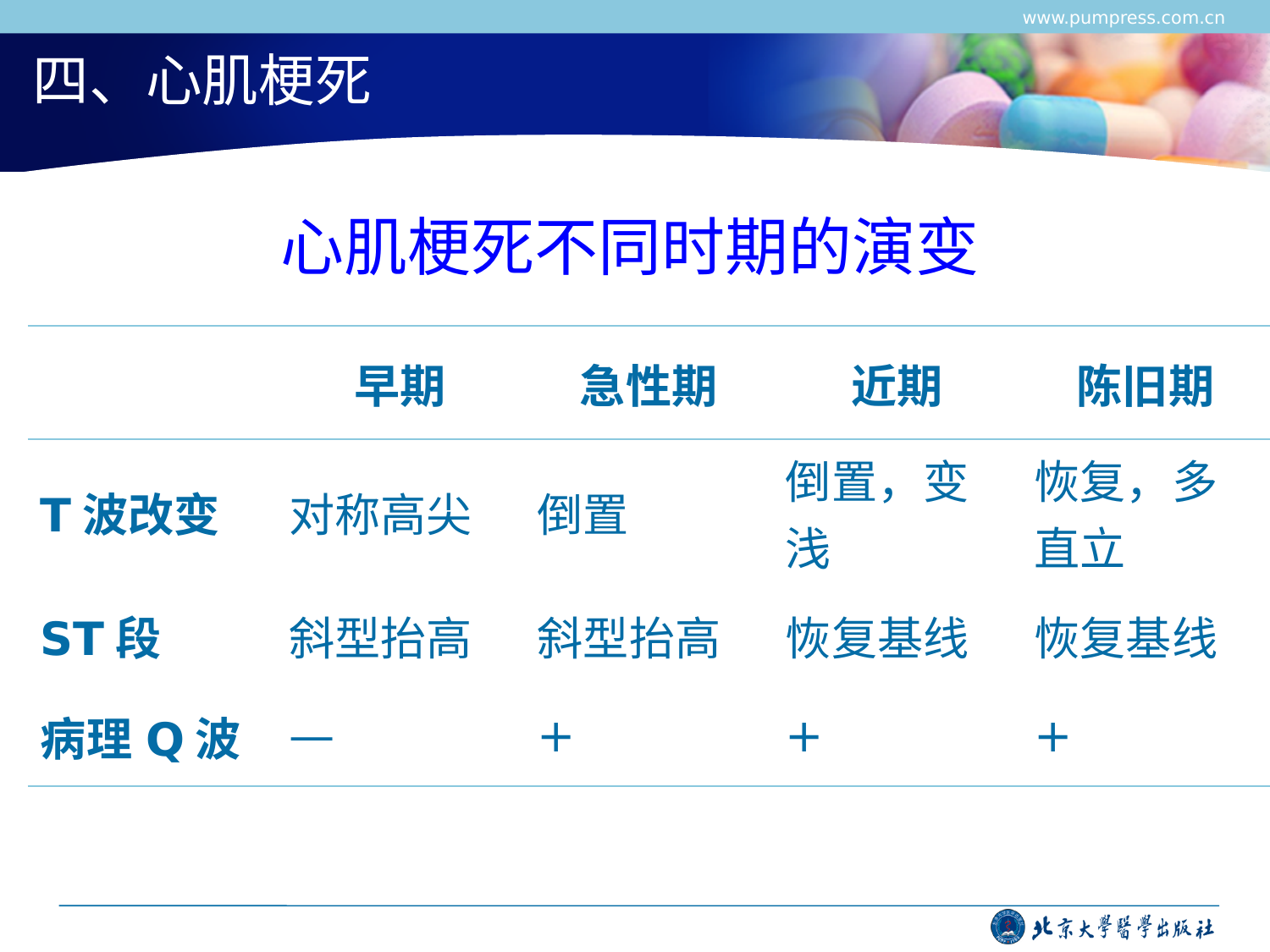

www.pumpress.com.cn
# 四、心肌梗死
心肌梗死不同时期的演变
|  | 早期 | 急性期 | 近期 | 陈旧期 |
| --- | --- | --- | --- | --- |
| T波改变 | 对称高尖 | 倒置 | 倒置，变浅 | 恢复，多直立 |
| ST段 | 斜型抬高 | 斜型抬高 | 恢复基线 | 恢复基线 |
| 病理Q波 | — | + | + | + |